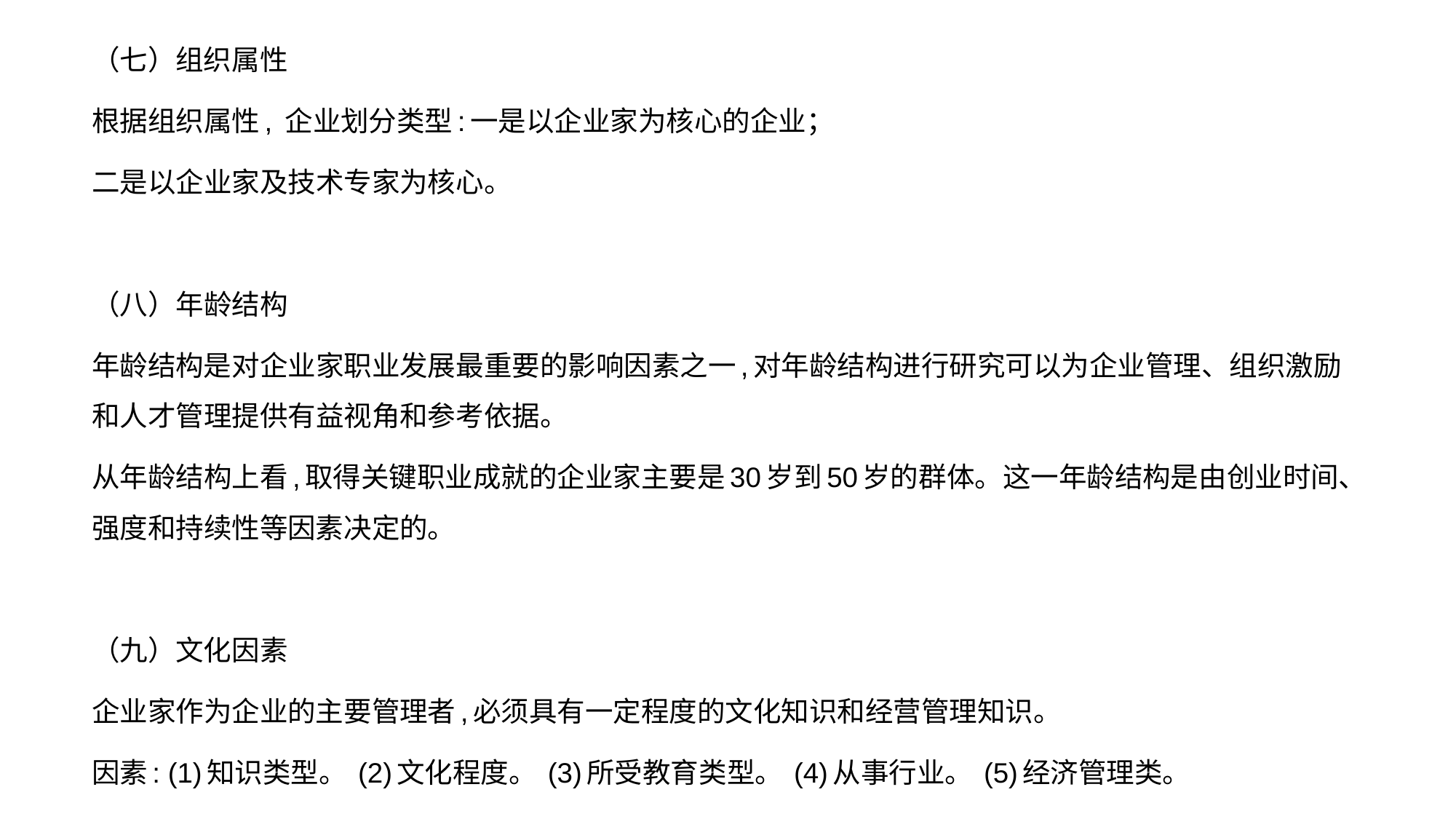

（七）组织属性
根据组织属性, 企业划分类型:一是以企业家为核心的企业；
二是以企业家及技术专家为核心。

（八）年龄结构
年龄结构是对企业家职业发展最重要的影响因素之一,对年龄结构进行研究可以为企业管理、组织激励和人才管理提供有益视角和参考依据。
从年龄结构上看,取得关键职业成就的企业家主要是30岁到50岁的群体。这一年龄结构是由创业时间、强度和持续性等因素决定的。

（九）文化因素
企业家作为企业的主要管理者,必须具有一定程度的文化知识和经营管理知识。
因素: (1)知识类型。 (2)文化程度。 (3)所受教育类型。 (4)从事行业。 (5)经济管理类。